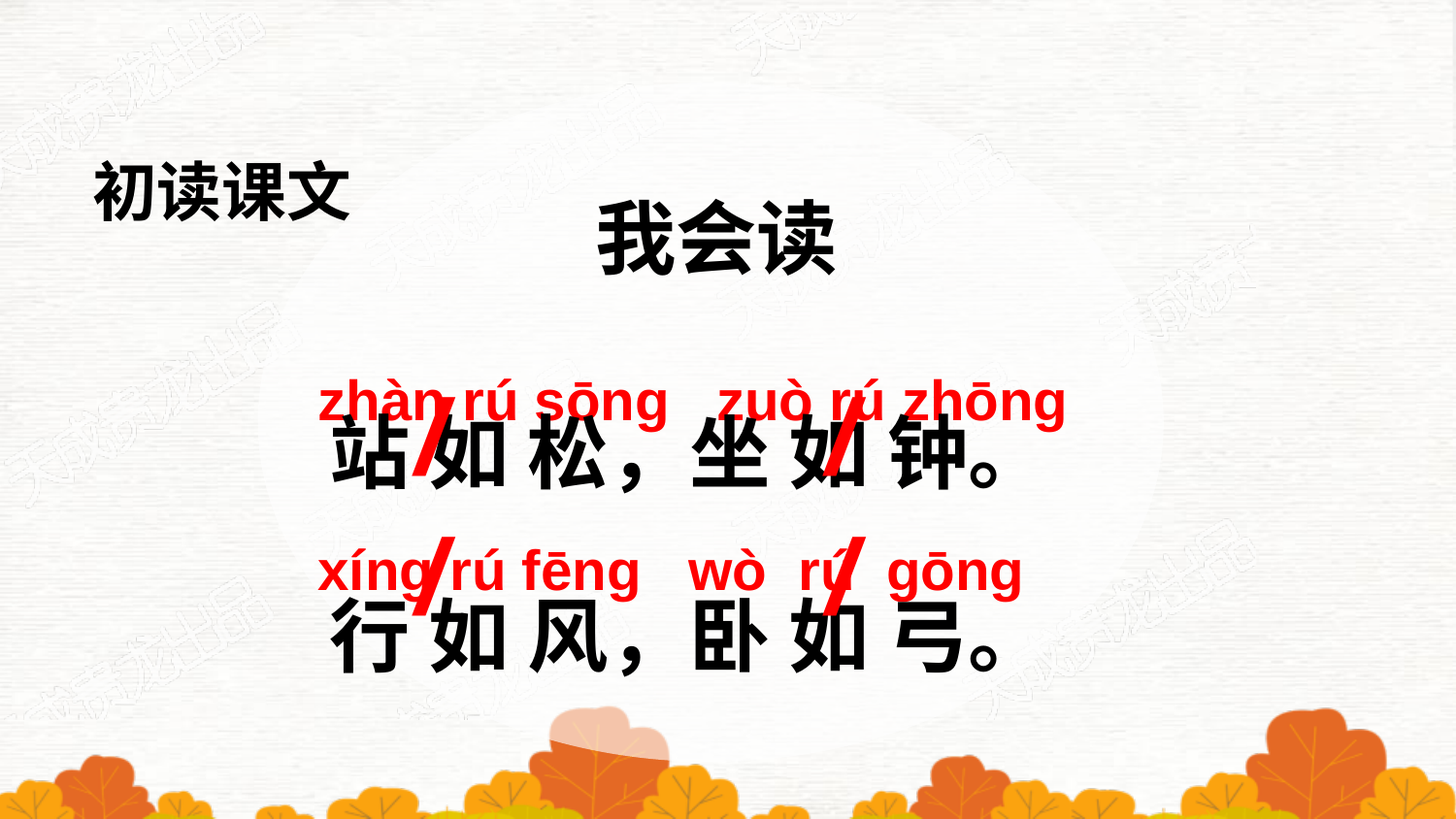

初读课文
我会读
zhàn rú sōnɡ   zuò rú zhōnɡ
xínɡ rú fēnɡ   wò  rú  ɡōnɡ
站 如 松，坐 如 钟。
行 如 风，卧 如 弓。
/
/
/
/